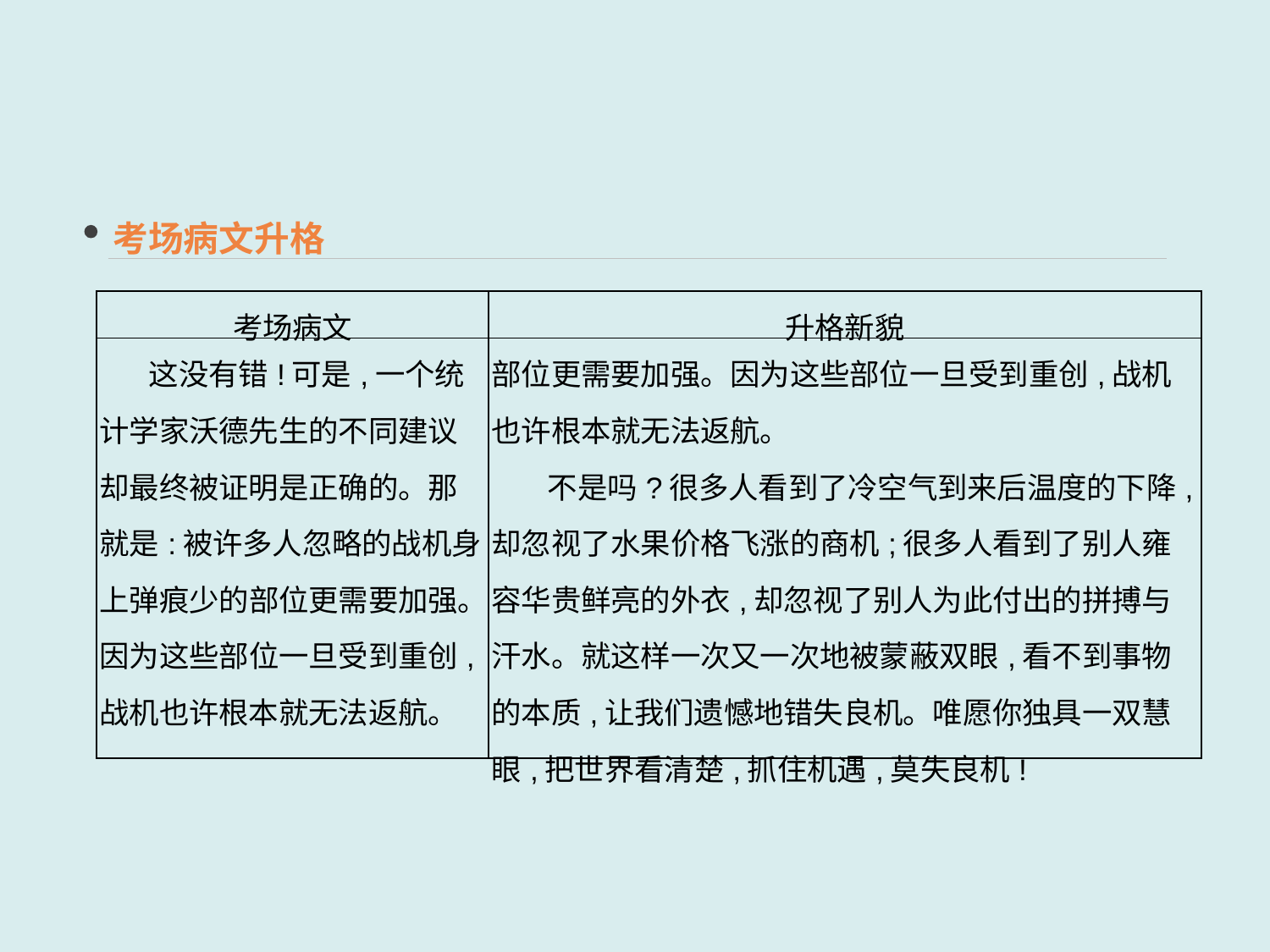

考场病文升格

| 考场病文 | 升格新貌 |
| --- | --- |
| 这没有错!可是,一个统计学家沃德先生的不同建议却最终被证明是正确的。那就是:被许多人忽略的战机身上弹痕少的部位更需要加强。因为这些部位一旦受到重创,战机也许根本就无法返航。 | 部位更需要加强。因为这些部位一旦受到重创,战机也许根本就无法返航。 不是吗?很多人看到了冷空气到来后温度的下降,却忽视了水果价格飞涨的商机;很多人看到了别人雍容华贵鲜亮的外衣,却忽视了别人为此付出的拼搏与汗水。就这样一次又一次地被蒙蔽双眼,看不到事物的本质,让我们遗憾地错失良机。唯愿你独具一双慧眼,把世界看清楚,抓住机遇,莫失良机! |